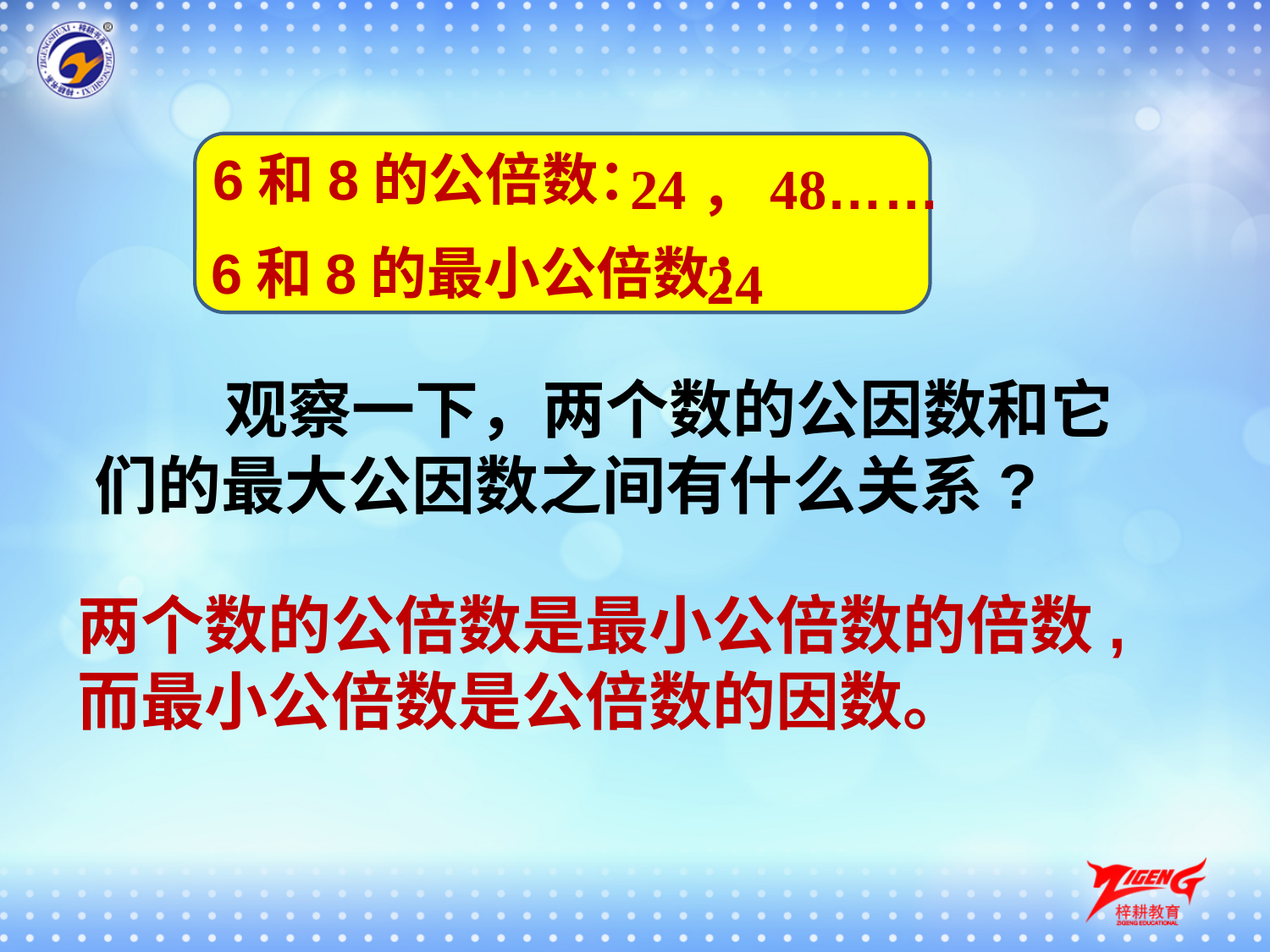

24，48……
6和8的公倍数：
  24
6和8的最小公倍数：
        观察一下，两个数的公因数和它们的最大公因数之间有什么关系?
两个数的公倍数是最小公倍数的倍数,而最小公倍数是公倍数的因数。